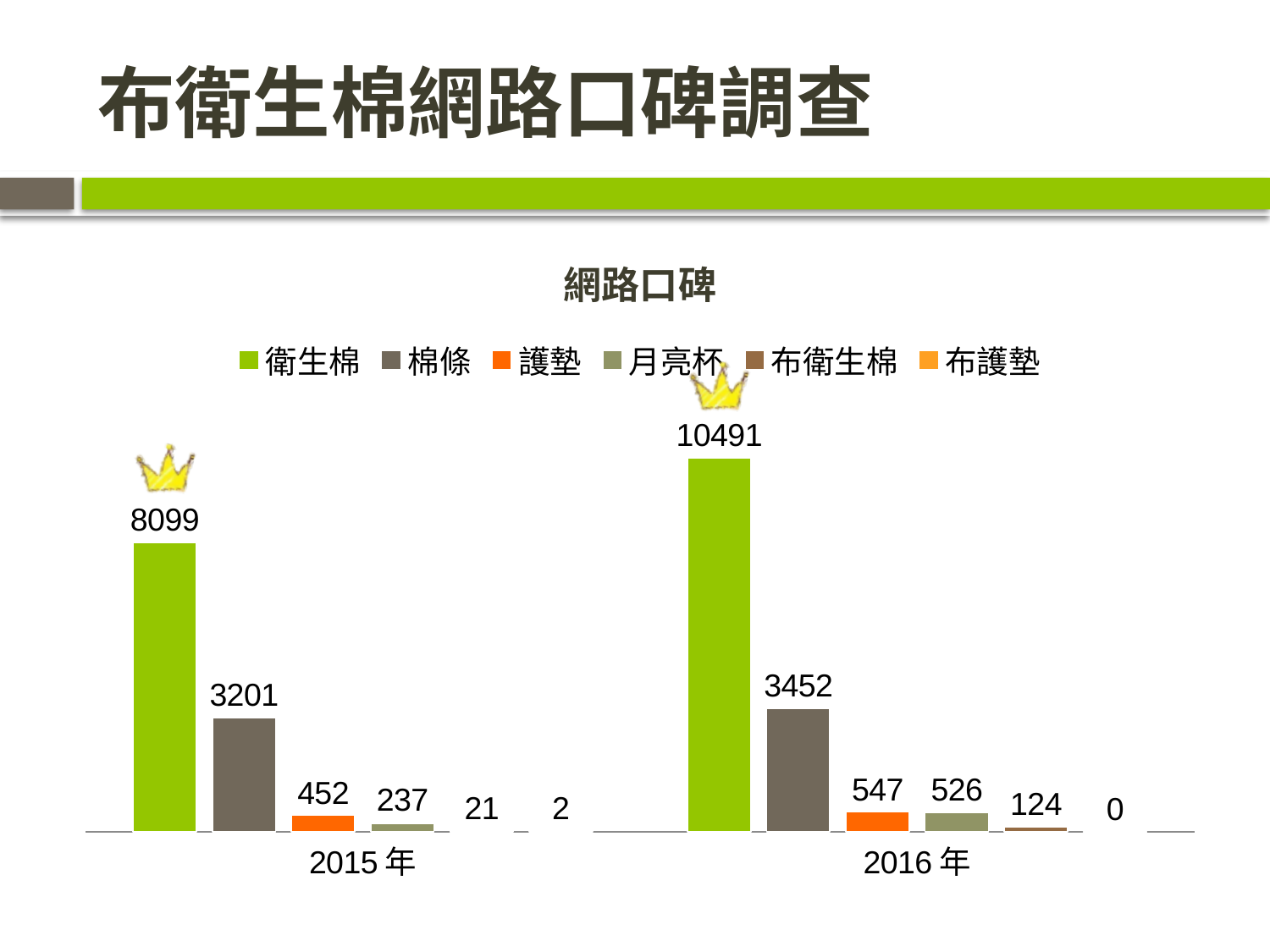

# 布衛生棉網路口碑調查

### Chart: 網路口碑

| Category | 衛生棉 | 棉條 | 護墊 | 月亮杯 | 布衛生棉 | 布護墊 |
|---|---|---|---|---|---|---|
| 2015年 | 8099.0 | 3201.0 | 452.0 | 237.0 | 21.0 | 2.0 |
| 2016年 | 10491.0 | 3452.0 | 547.0 | 526.0 | 124.0 | 0.0 |